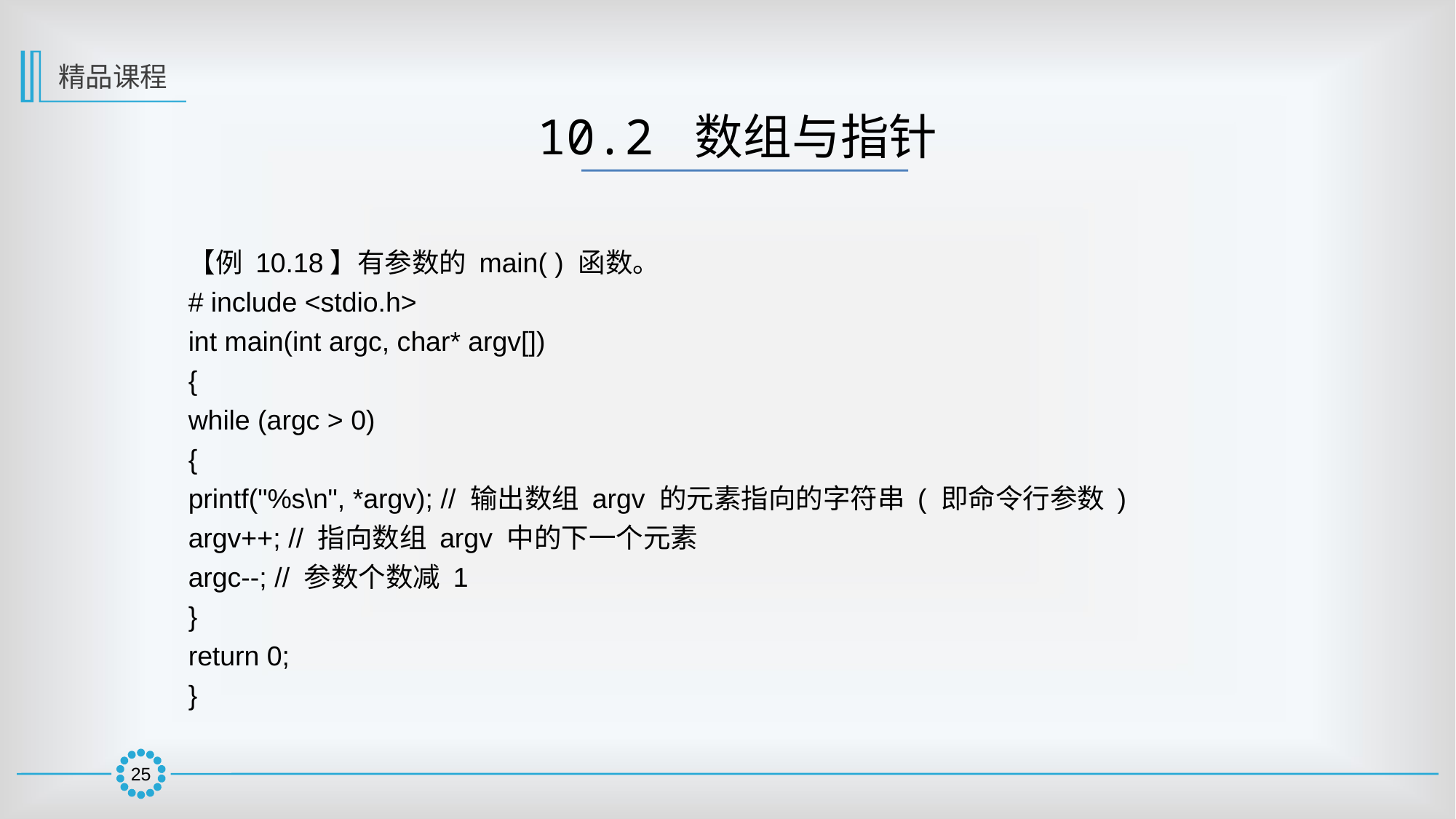

精品课程
10.2 数组与指针

【例 10.18】有参数的 main( ) 函数。
# include <stdio.h>
int main(int argc, char* argv[])
{
while (argc > 0)
{
printf("%s\n", *argv); // 输出数组 argv 的元素指向的字符串 ( 即命令行参数 )
argv++; // 指向数组 argv 中的下一个元素
argc--; // 参数个数减 1
}
return 0;
}

25